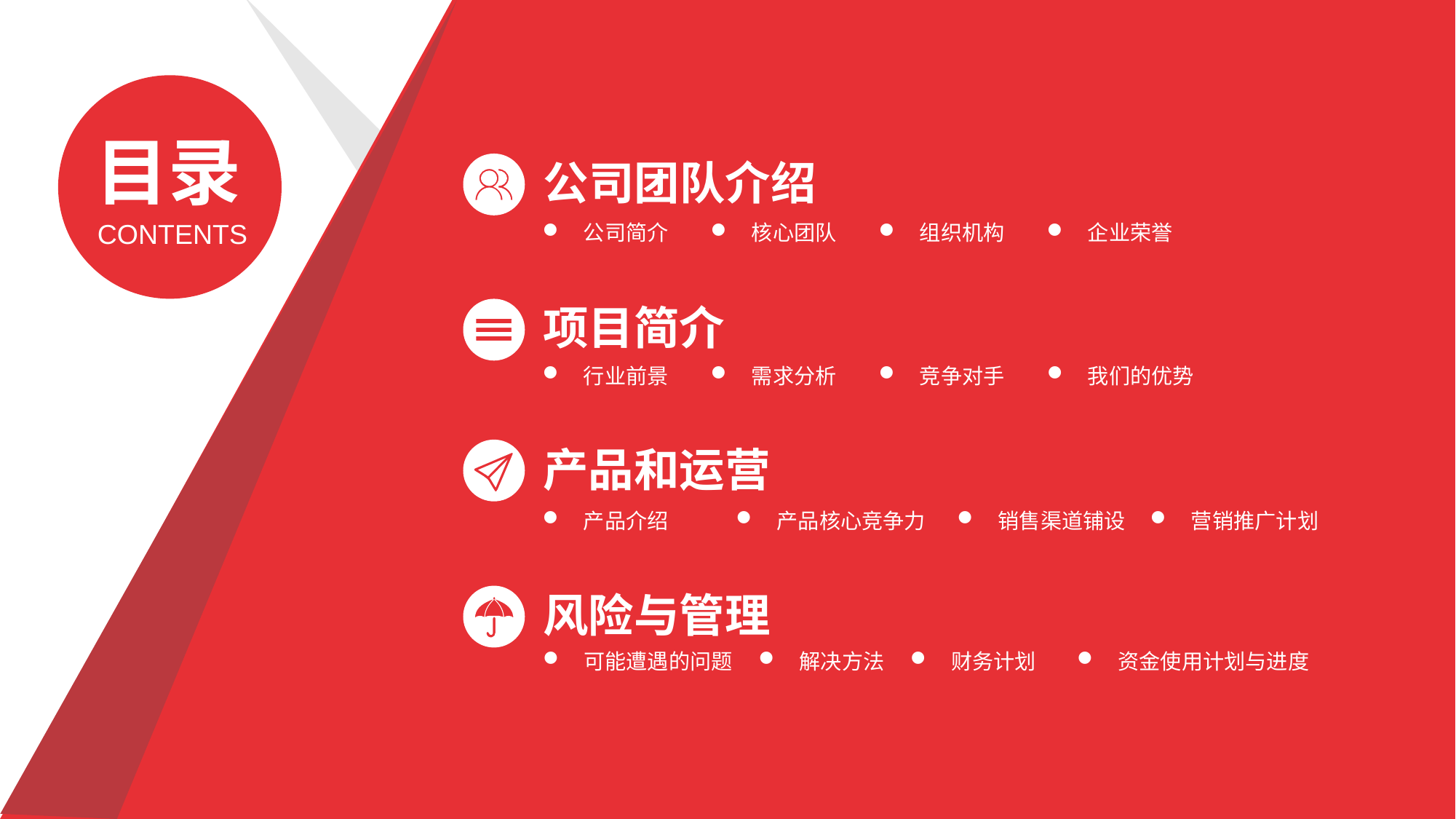

目录
公司团队介绍

CONTENTS
公司简介
核心团队
组织机构
企业荣誉
项目简介

行业前景
需求分析
竞争对手
我们的优势
产品和运营

产品介绍
产品核心竞争力
销售渠道铺设
营销推广计划
风险与管理

可能遭遇的问题
解决方法
财务计划
资金使用计划与进度